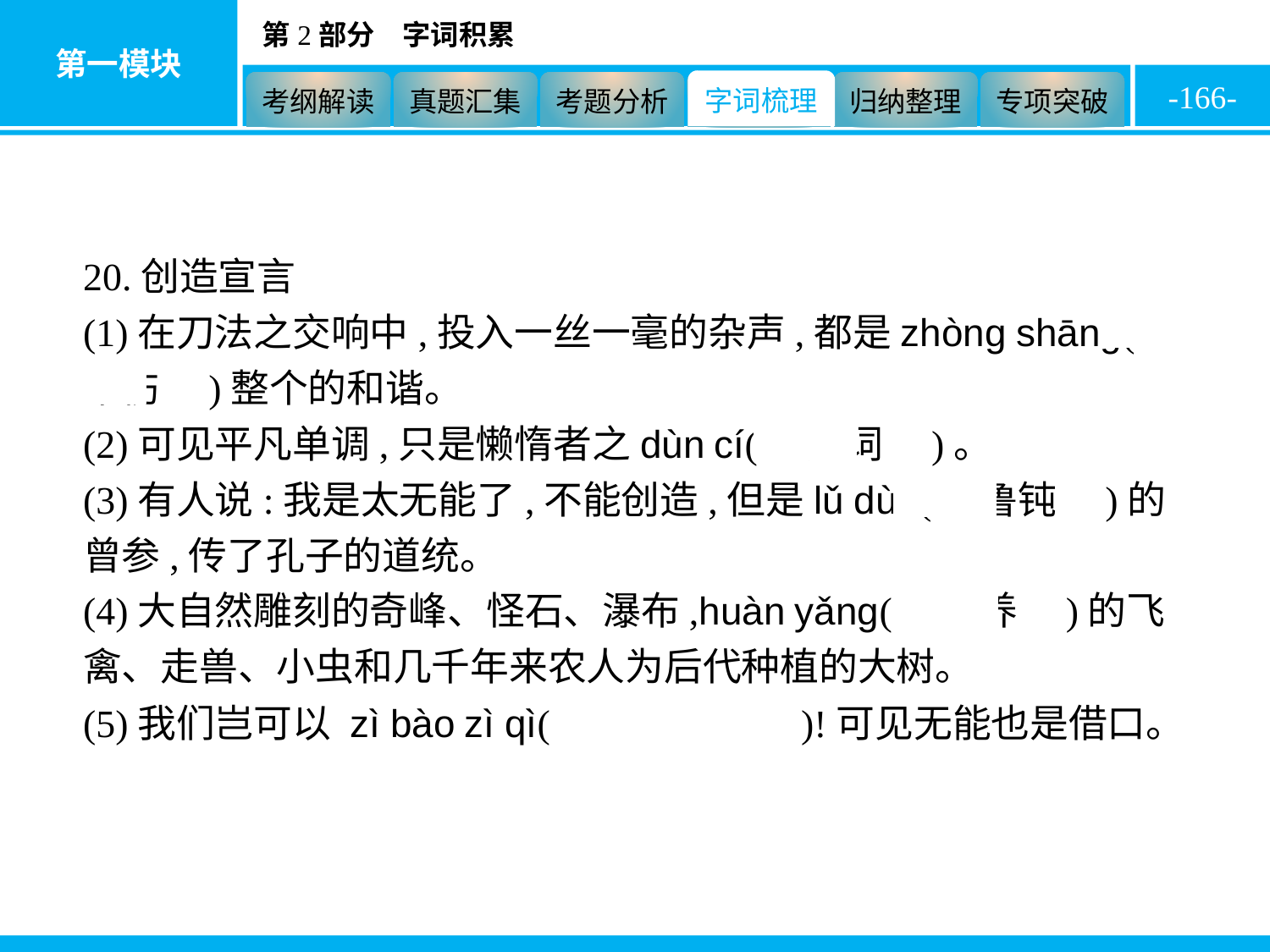

-166-
20.创造宣言
(1)在刀法之交响中,投入一丝一毫的杂声,都是zhòng shāng(　中伤　)整个的和谐。
(2)可见平凡单调,只是懒惰者之dùn cí(　遁词　)。
(3)有人说:我是太无能了,不能创造,但是lǔ dùn(　鲁钝　)的曾参,传了孔子的道统。
(4)大自然雕刻的奇峰、怪石、瀑布,huàn yǎng(　豢养　)的飞禽、走兽、小虫和几千年来农人为后代种植的大树。
(5)我们岂可以 zì bào zì qì(　自暴自弃　)!可见无能也是借口。